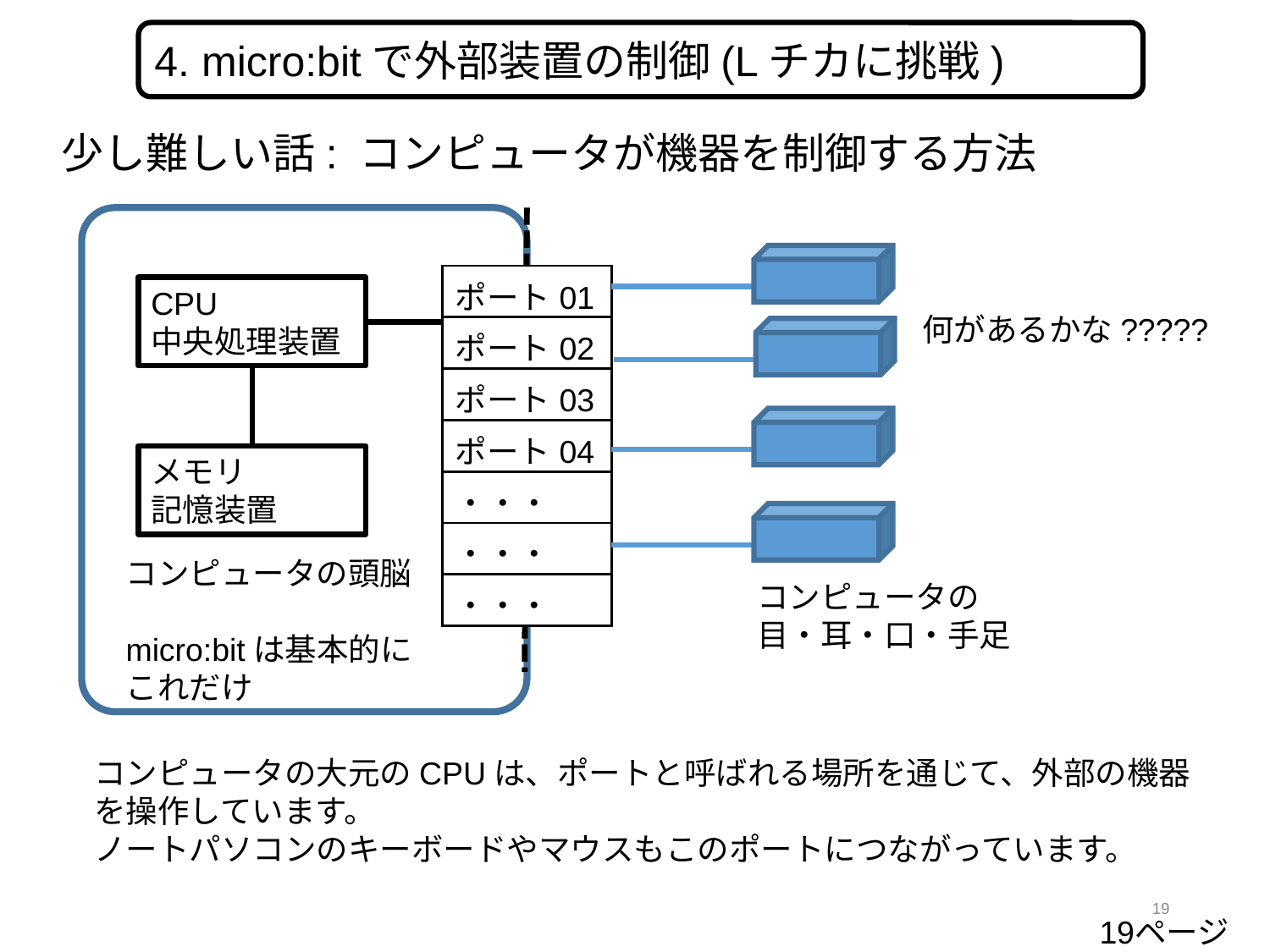

4. micro:bitで外部装置の制御(Lチカに挑戦)
　少し難しい話: コンピュータが機器を制御する方法

| ポート01 |
| --- |
| ポート02 |
| ポート03 |
| ポート04 |
| ・・・ |
| ・・・ |
| ・・・ |
CPU
中央処理装置
何があるかな?????

メモリ
記憶装置

コンピュータの頭脳
micro:bitは基本的にこれだけ
コンピュータの目・耳・口・手足
コンピュータの大元のCPUは、ポートと呼ばれる場所を通じて、外部の機器を操作しています。
ノートパソコンのキーボードやマウスもこのポートにつながっています。
19
19ページ